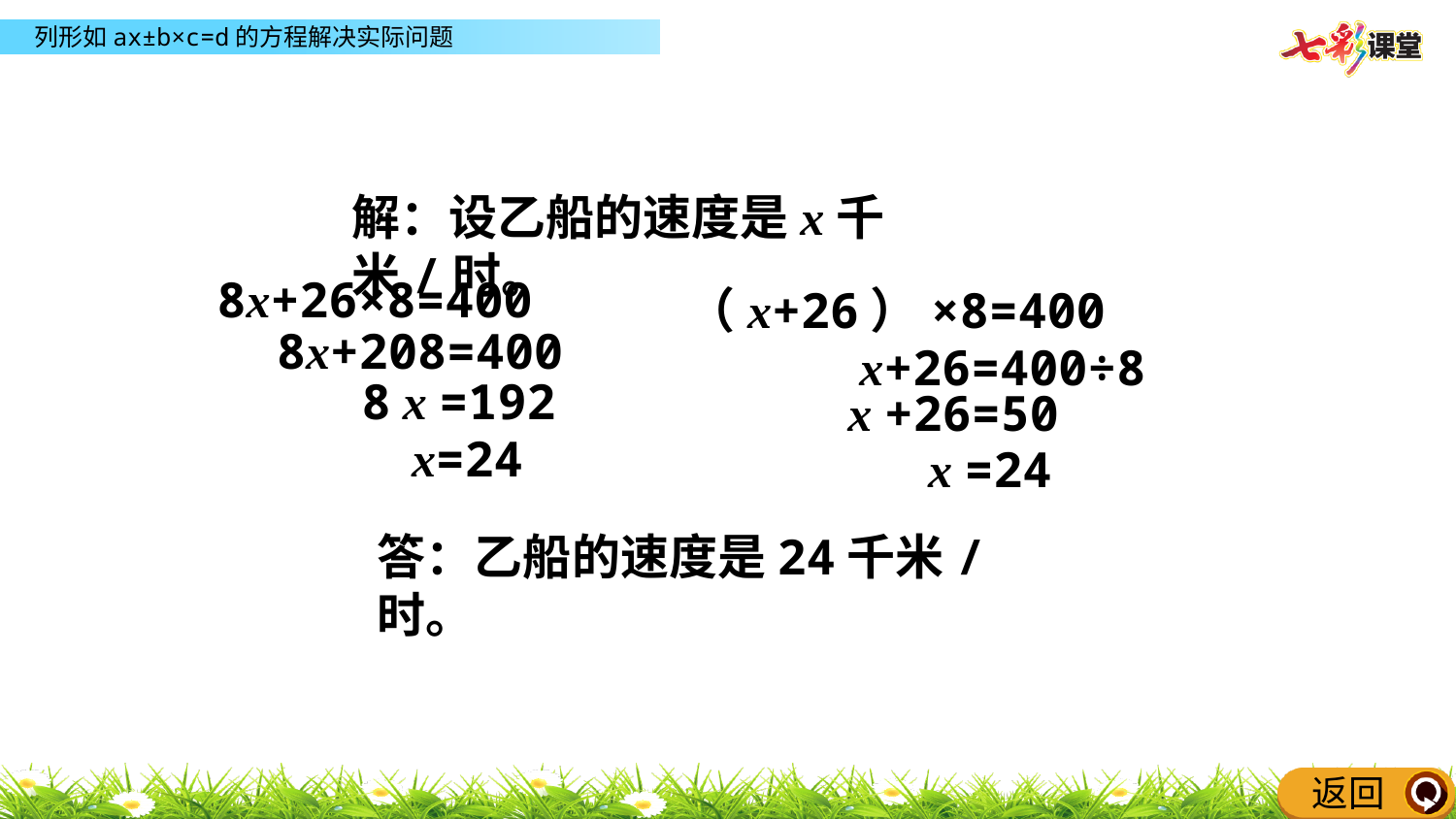

解：设乙船的速度是x千米/时。
8x+26×8=400
8x+208=400
8 x =192
x=24
（x+26）×8=400
x+26=400÷8
x +26=50
x =24
答：乙船的速度是24千米/时。